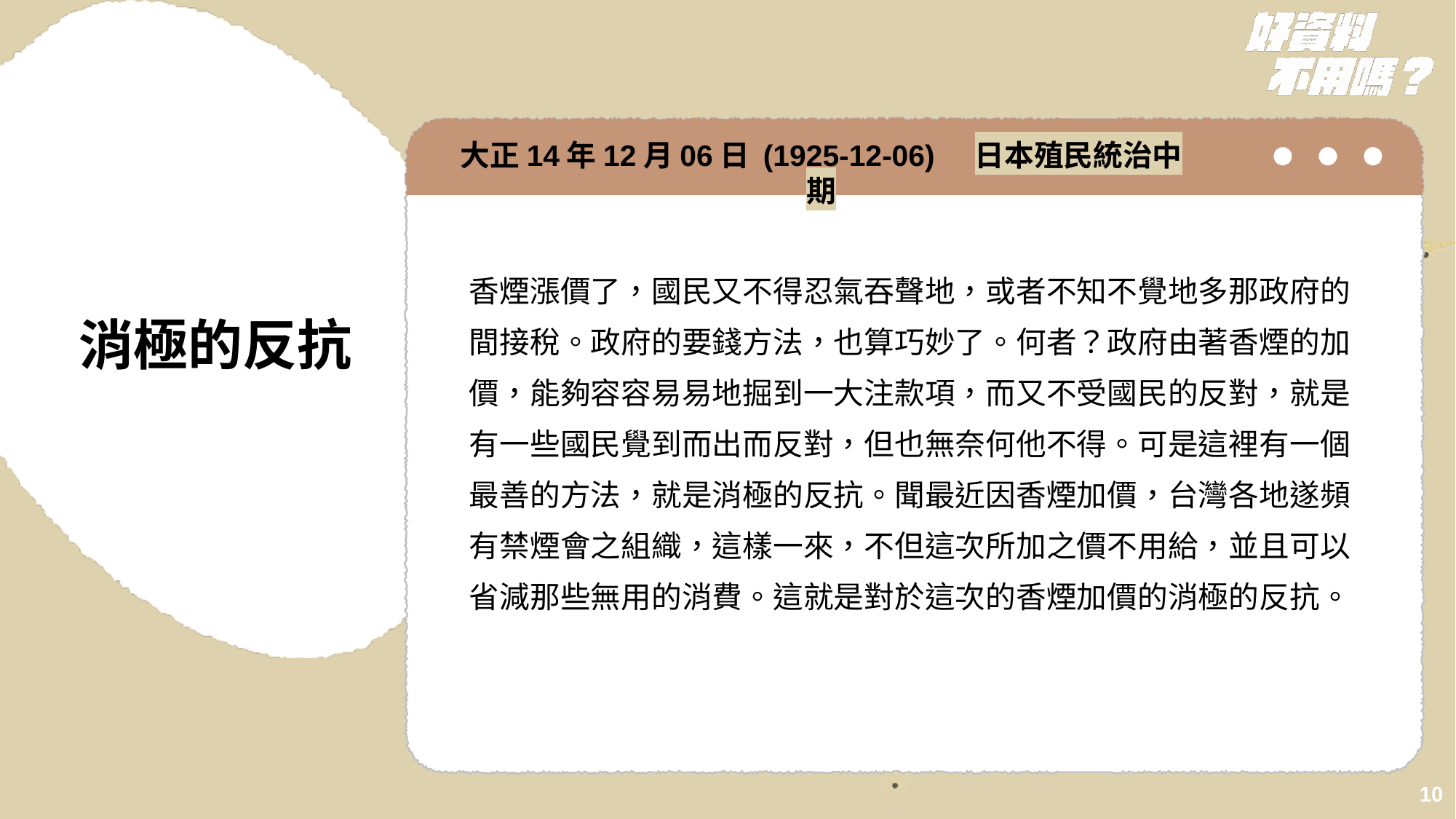

大正14年12月06日 (1925-12-06)    日本殖民統治中期

香煙漲價了，國民又不得忍氣吞聲地，或者不知不覺地多那政府的間接稅。政府的要錢方法，也算巧妙了。何者？政府由著香煙的加價，能夠容容易易地掘到一大注款項，而又不受國民的反對，就是有一些國民覺到而出而反對，但也無奈何他不得。可是這裡有一個最善的方法，就是消極的反抗。聞最近因香煙加價，台灣各地遂頻有禁煙會之組織，這樣一來，不但這次所加之價不用給，並且可以省減那些無用的消費。這就是對於這次的香煙加價的消極的反抗。
 消極的反抗